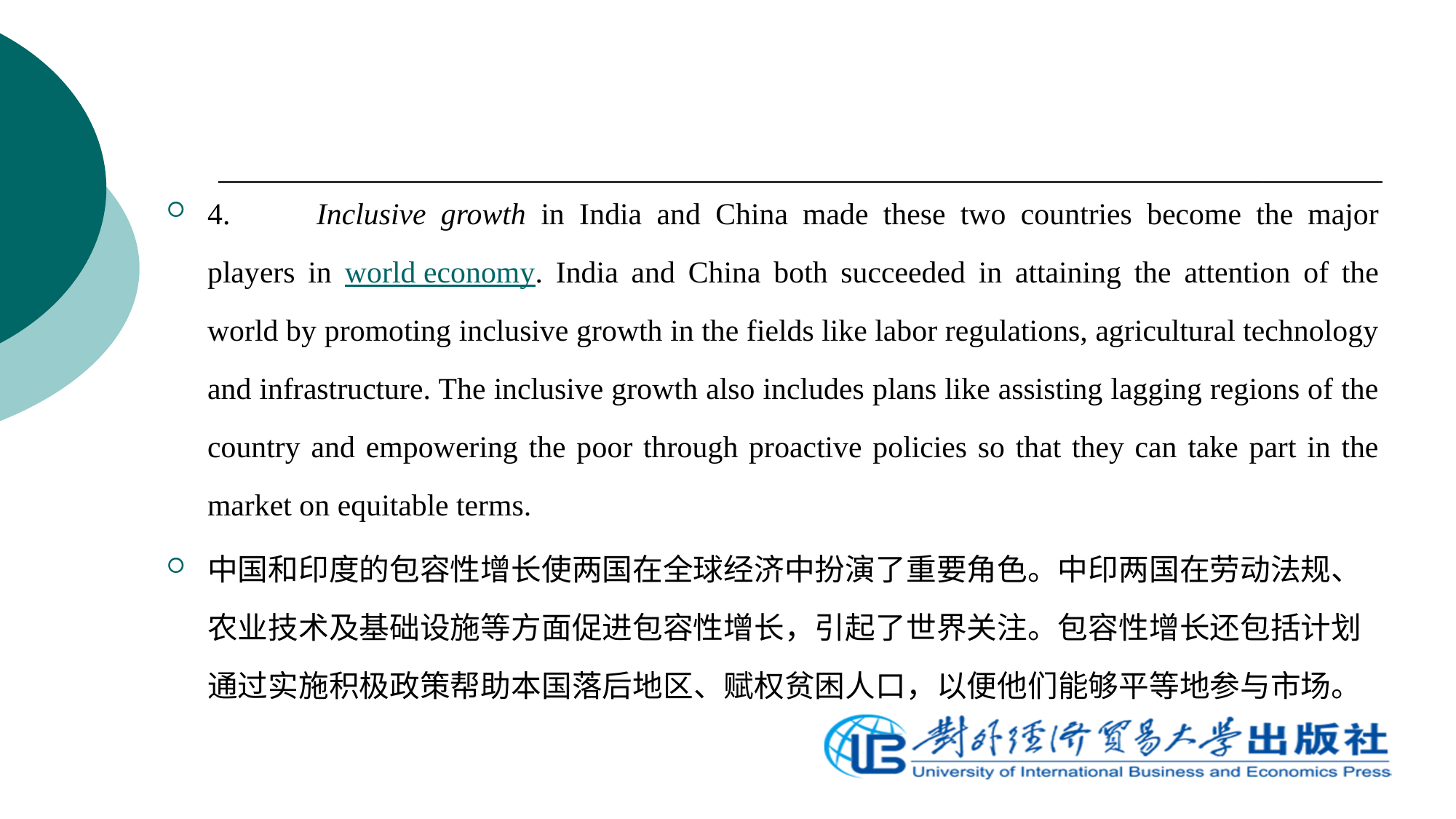

4.	Inclusive growth in India and China made these two countries become the major players in world economy. India and China both succeeded in attaining the attention of the world by promoting inclusive growth in the fields like labor regulations, agricultural technology and infrastructure. The inclusive growth also includes plans like assisting lagging regions of the country and empowering the poor through proactive policies so that they can take part in the market on equitable terms.
中国和印度的包容性增长使两国在全球经济中扮演了重要角色。中印两国在劳动法规、农业技术及基础设施等方面促进包容性增长，引起了世界关注。包容性增长还包括计划通过实施积极政策帮助本国落后地区、赋权贫困人口，以便他们能够平等地参与市场。